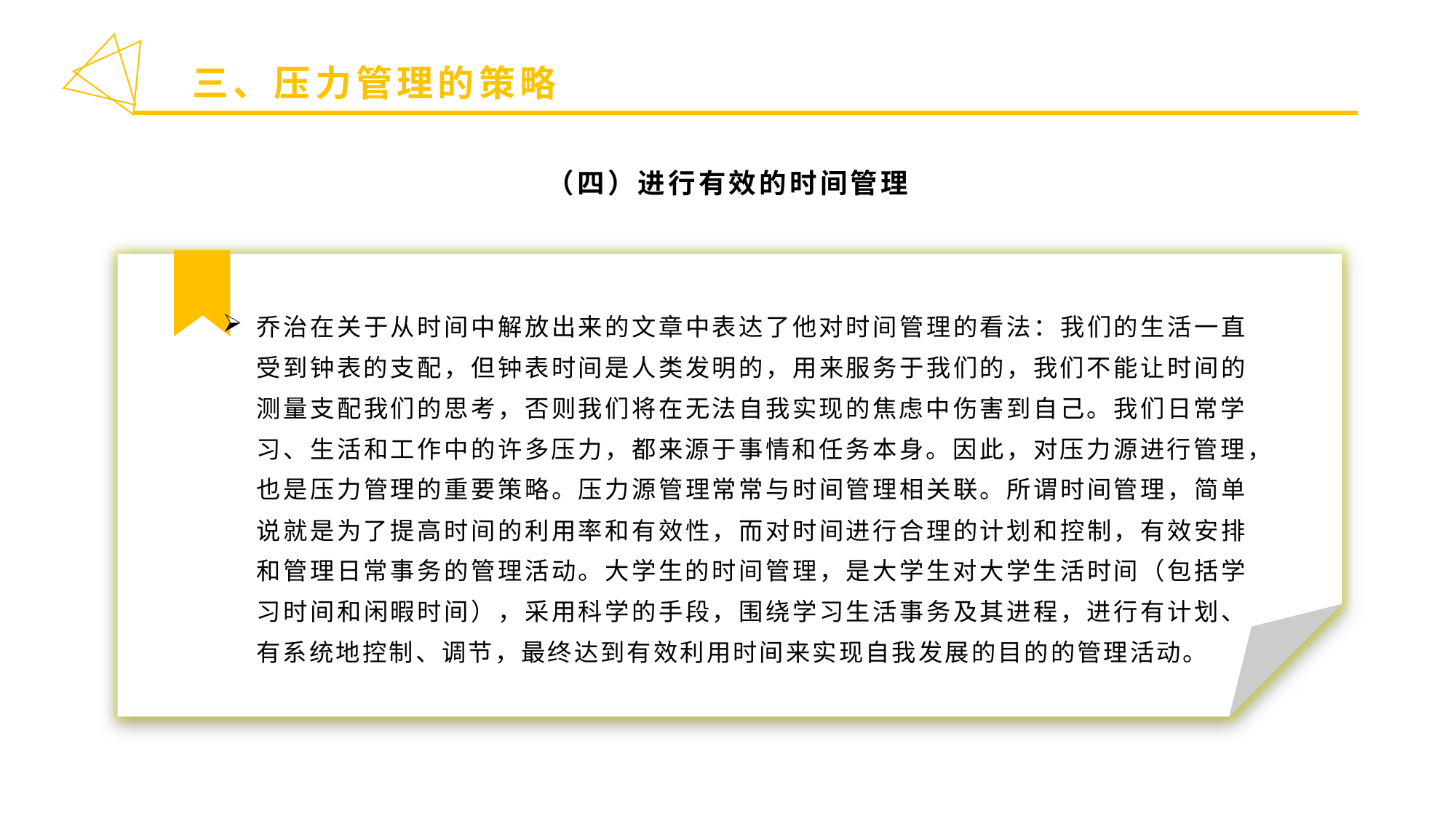

三、压力管理的策略
（四）进行有效的时间管理

乔治在关于从时间中解放出来的文章中表达了他对时间管理的看法：我们的生活一直受到钟表的支配，但钟表时间是人类发明的，用来服务于我们的，我们不能让时间的测量支配我们的思考，否则我们将在无法自我实现的焦虑中伤害到自己。我们日常学习、生活和工作中的许多压力，都来源于事情和任务本身。因此，对压力源进行管理，也是压力管理的重要策略。压力源管理常常与时间管理相关联。所谓时间管理，简单说就是为了提高时间的利用率和有效性，而对时间进行合理的计划和控制，有效安排和管理日常事务的管理活动。大学生的时间管理，是大学生对大学生活时间（包括学习时间和闲暇时间），采用科学的手段，围绕学习生活事务及其进程，进行有计划、有系统地控制、调节，最终达到有效利用时间来实现自我发展的目的的管理活动。